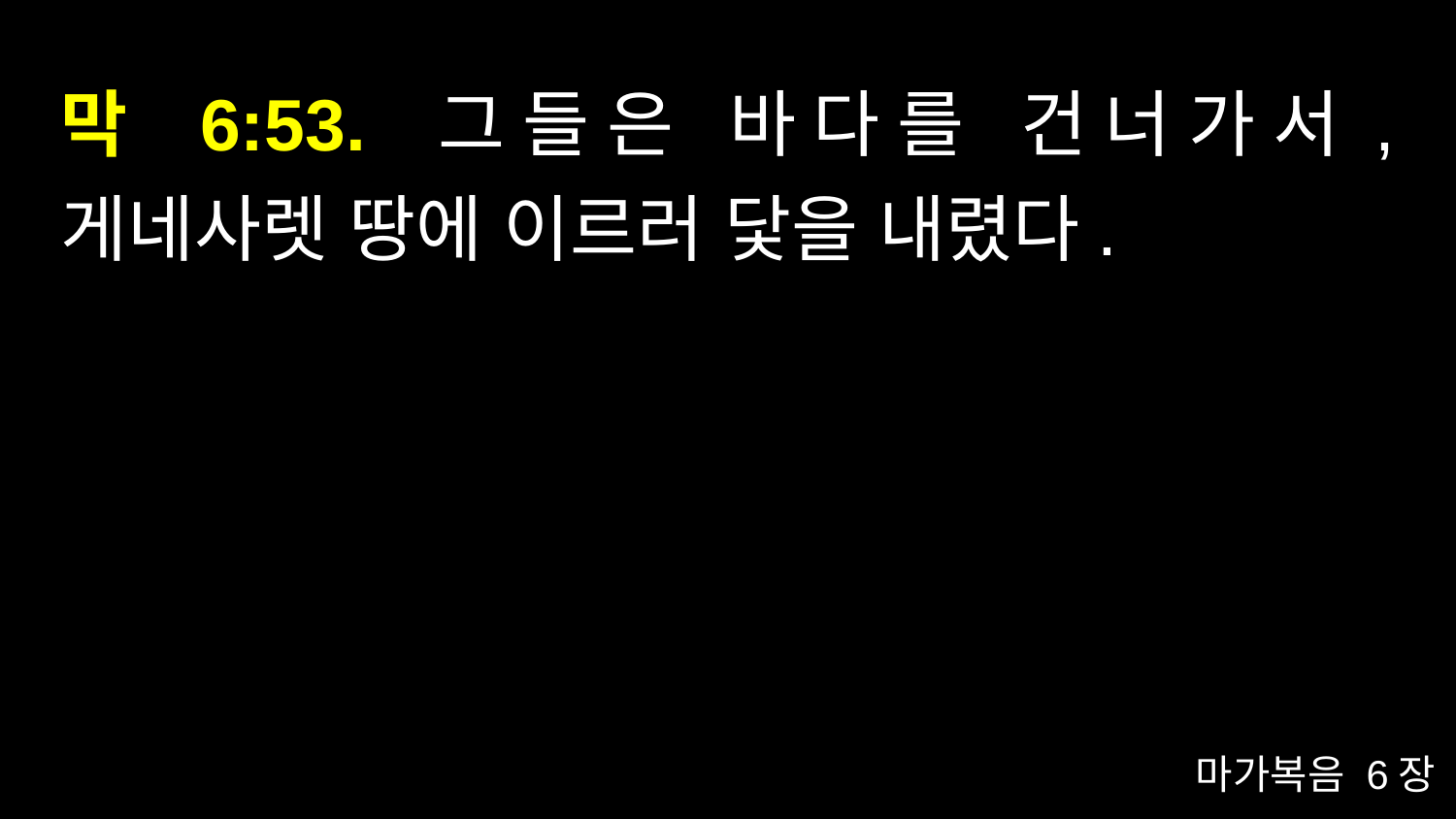

# 막 6:53. 그들은 바다를 건너가서, 게네사렛 땅에 이르러 닻을 내렸다.
마가복음 6장